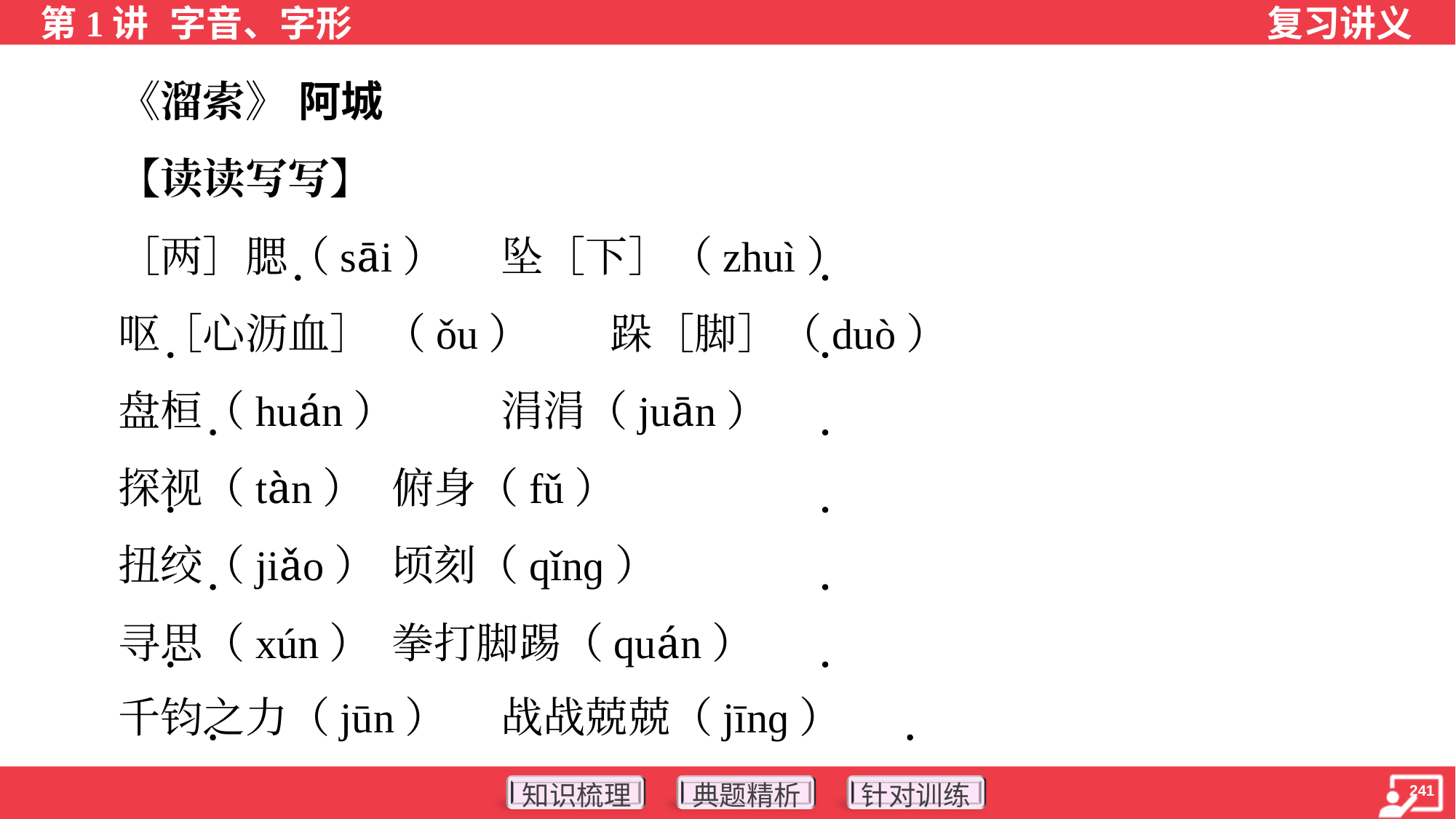

《溜索》 阿城
    【读读写写】
    ［两］腮（sāi）	坠［下］（zhuì）
    呕［心沥血］ （ǒu）	跺［脚］（duò）
    盘桓（huán）	涓涓（juān）
    探视（tàn）	俯身（fǔ）
    扭绞（jiǎo）	顷刻（qǐnɡ）
    寻思（xún）	拳打脚踢（quán）
    千钧之力（jūn）	战战兢兢（jīnɡ）